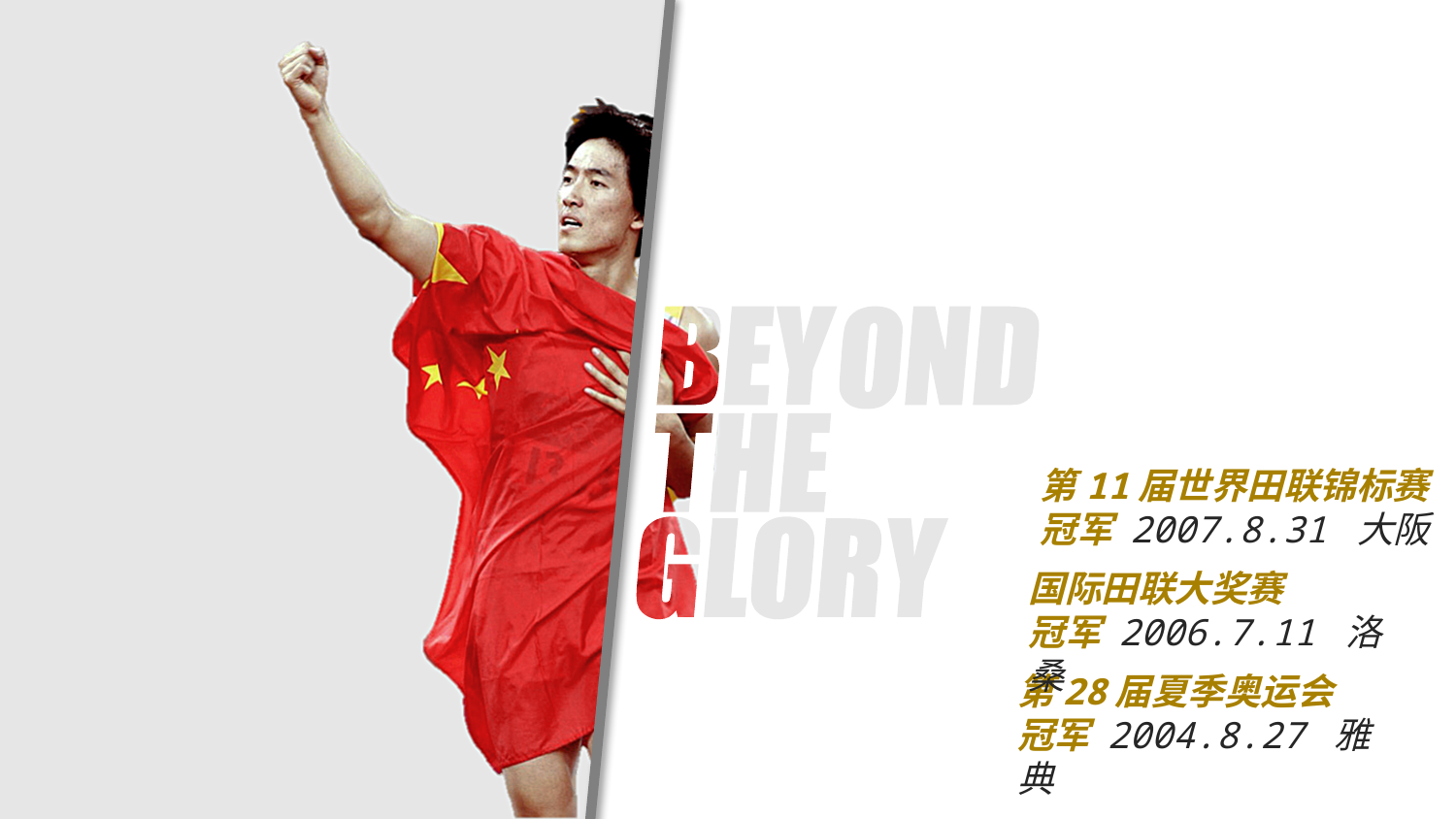

第11届世界田联锦标赛
冠军 2007.8.31 大阪
国际田联大奖赛
冠军 2006.7.11 洛桑
第28届夏季奥运会
冠军 2004.8.27 雅典